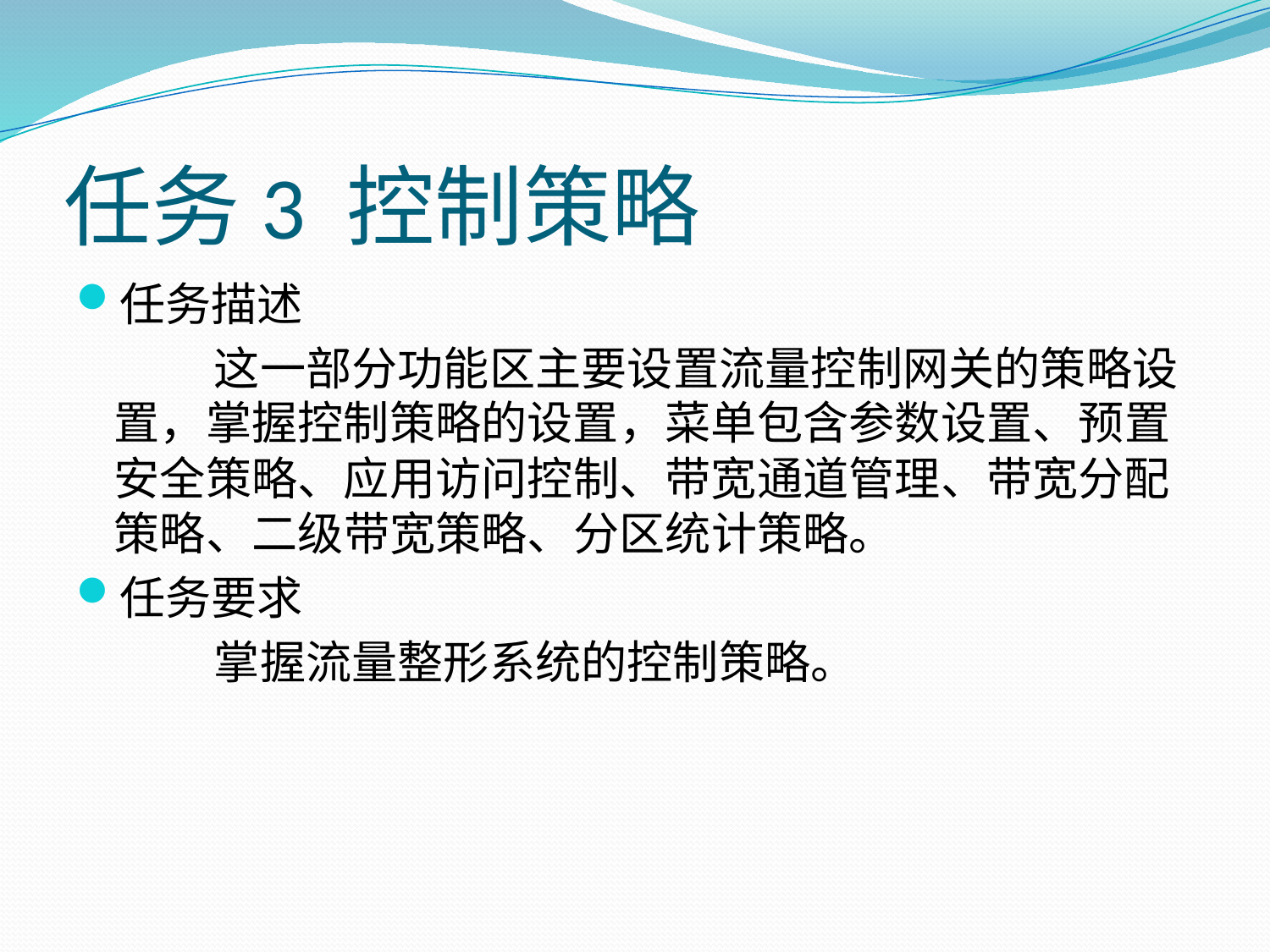

# 任务3 控制策略
任务描述
这一部分功能区主要设置流量控制网关的策略设置，掌握控制策略的设置，菜单包含参数设置、预置安全策略、应用访问控制、带宽通道管理、带宽分配策略、二级带宽策略、分区统计策略。
任务要求
掌握流量整形系统的控制策略。